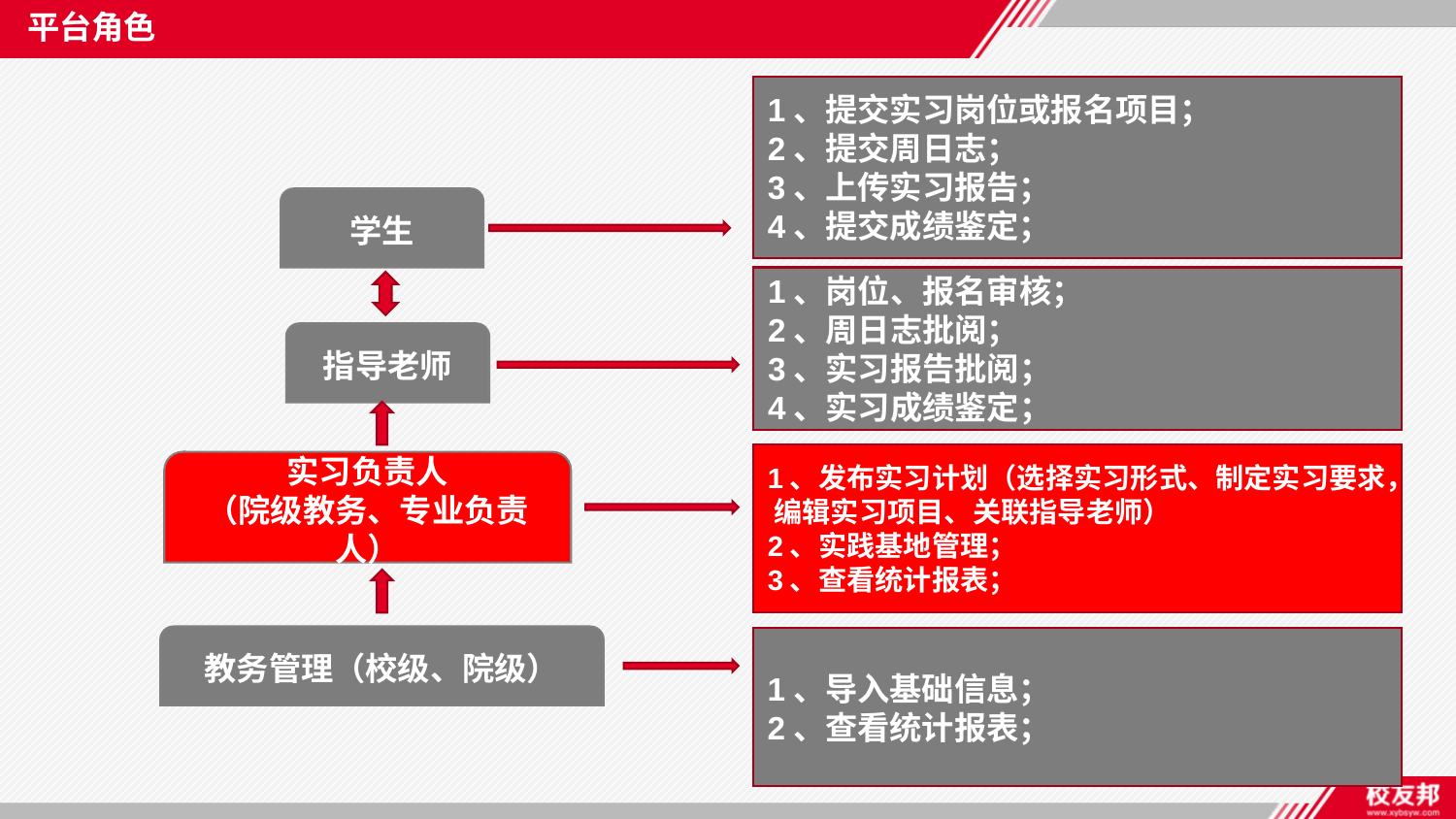

平台角色
1、提交实习岗位或报名项目；
2、提交周日志；
3、上传实习报告；
4、提交成绩鉴定；
学生

1、岗位、报名审核；
2、周日志批阅；
3、实习报告批阅；
4、实习成绩鉴定；

指导老师

1、发布实习计划（选择实习形式、制定实习要求， 编辑实习项目、关联指导老师）
2、实践基地管理；
3、查看统计报表；
实习负责人
（院级教务、专业负责人）

教务管理（校级、院级）

1、导入基础信息；
2、查看统计报表；